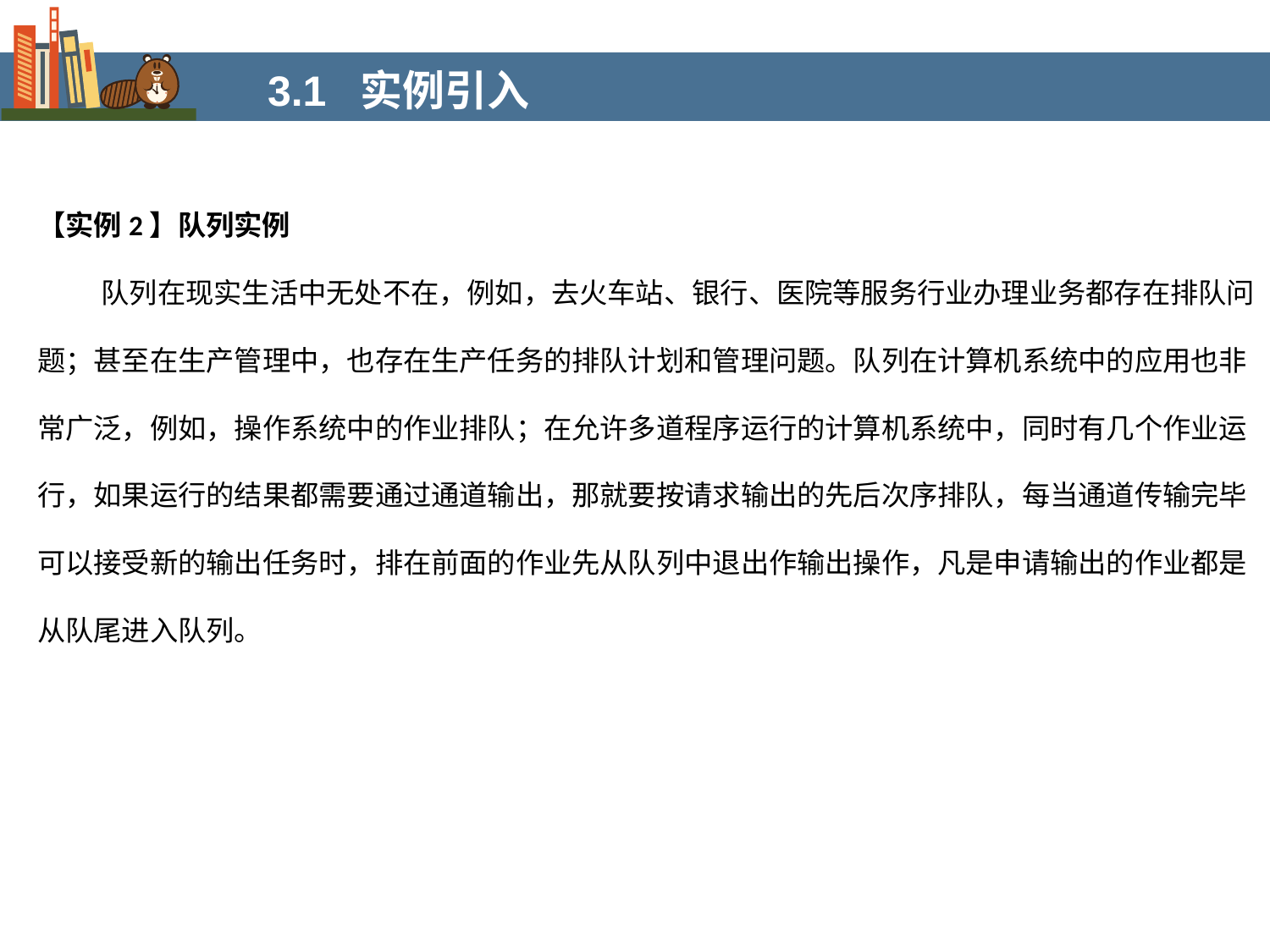

3.1  实例引入
【实例2】队列实例
         队列在现实生活中无处不在，例如，去火车站、银行、医院等服务行业办理业务都存在排队问题；甚至在生产管理中，也存在生产任务的排队计划和管理问题。队列在计算机系统中的应用也非常广泛，例如，操作系统中的作业排队；在允许多道程序运行的计算机系统中，同时有几个作业运行，如果运行的结果都需要通过通道输出，那就要按请求输出的先后次序排队，每当通道传输完毕可以接受新的输出任务时，排在前面的作业先从队列中退出作输出操作，凡是申请输出的作业都是从队尾进入队列。